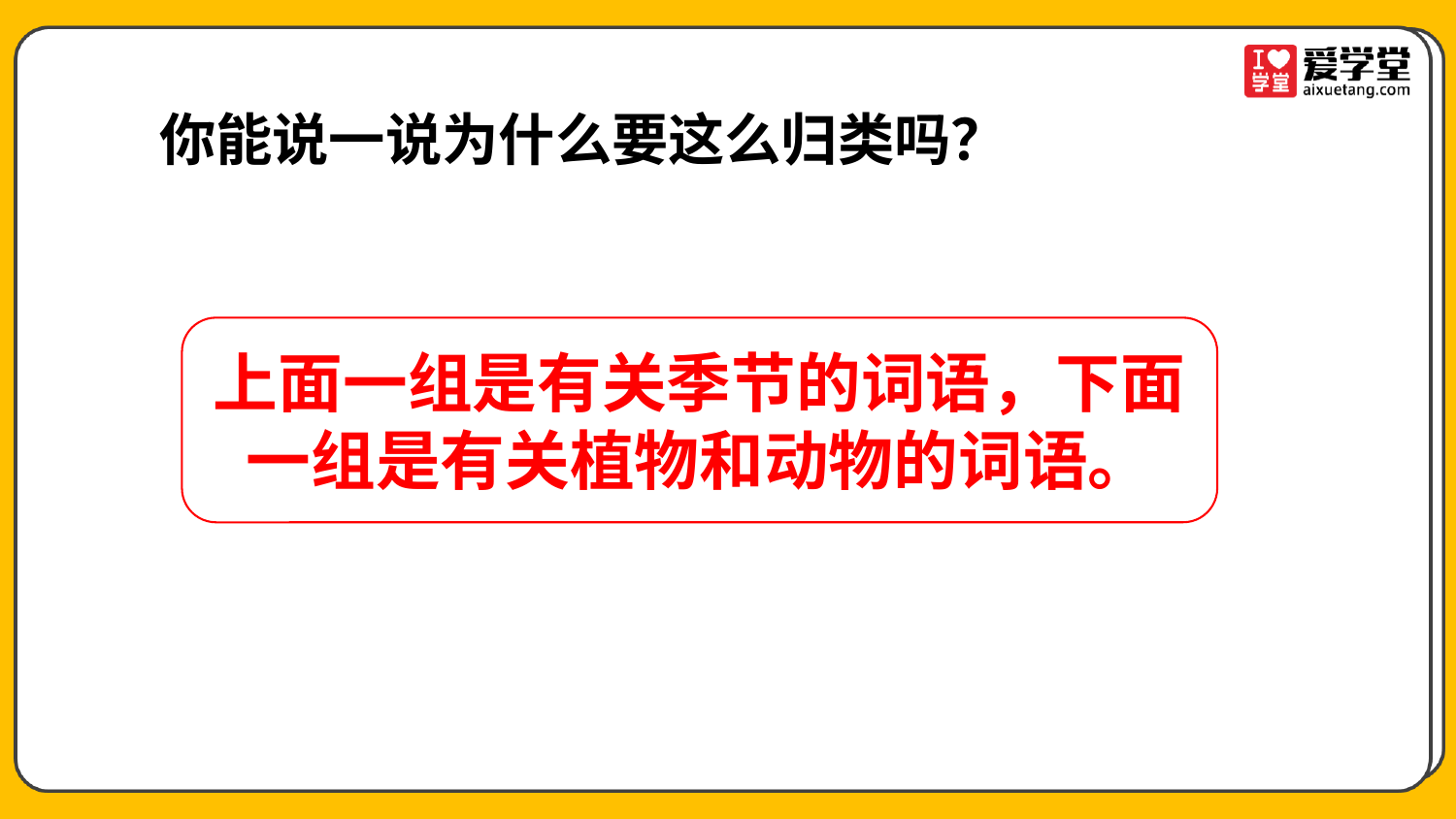

你能说一说为什么要这么归类吗？
上面一组是有关季节的词语，下面一组是有关植物和动物的词语。